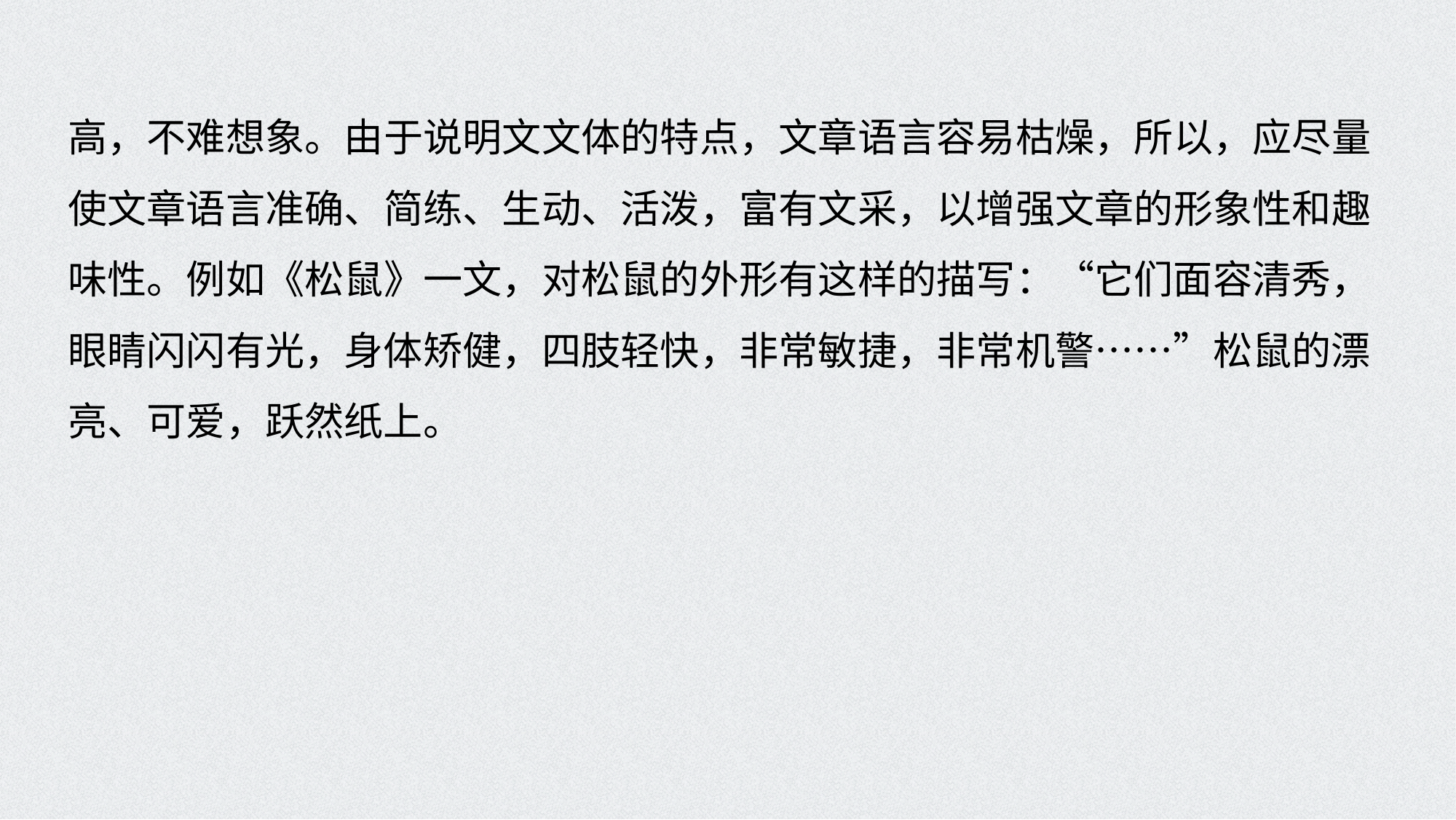

高，不难想象。由于说明文文体的特点，文章语言容易枯燥，所以，应尽量使文章语言准确、简练、生动、活泼，富有文采，以增强文章的形象性和趣味性。例如《松鼠》一文，对松鼠的外形有这样的描写：“它们面容清秀，眼睛闪闪有光，身体矫健，四肢轻快，非常敏捷，非常机警……”松鼠的漂亮、可爱，跃然纸上。